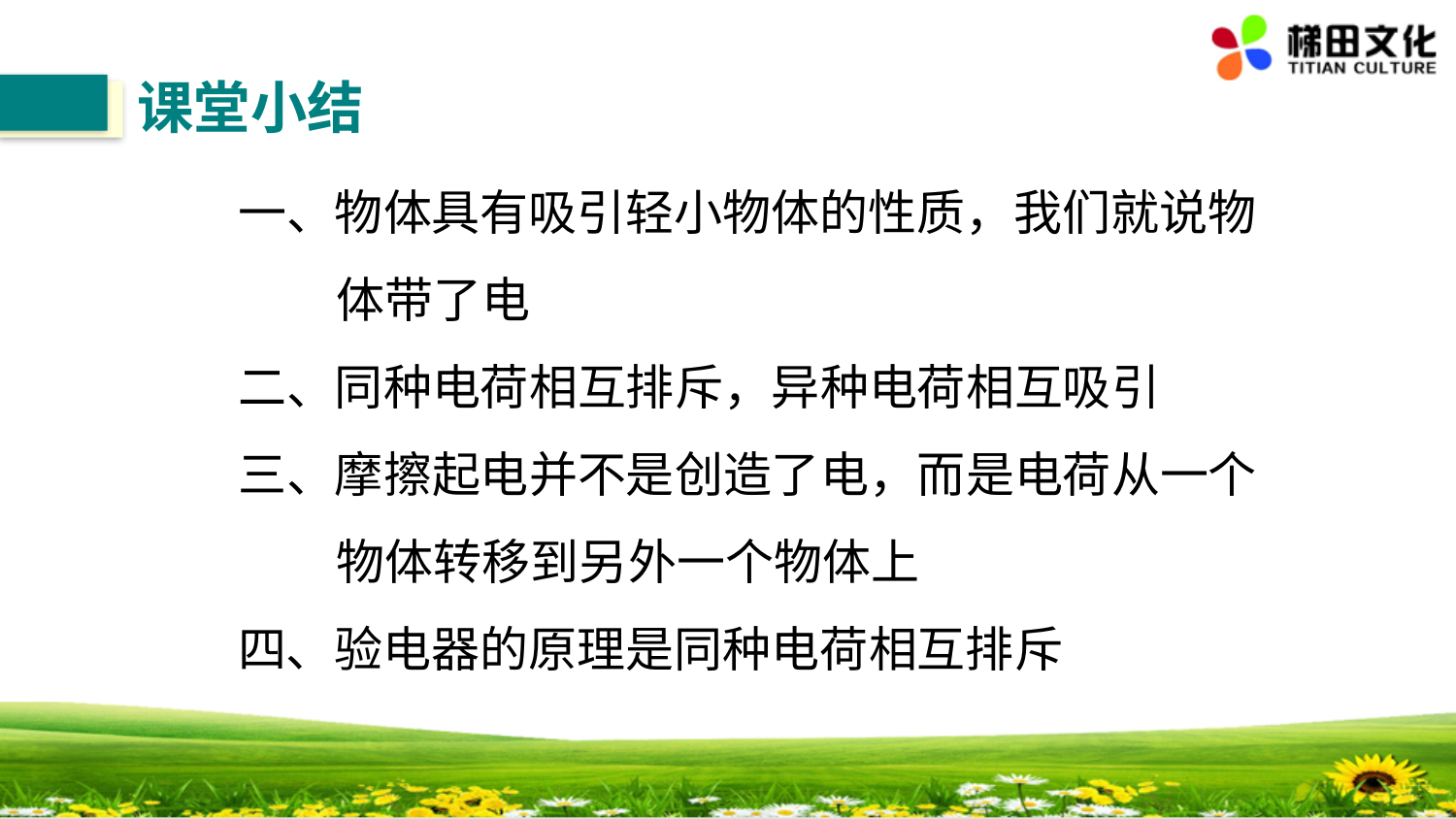

课堂小结

一、物体具有吸引轻小物体的性质，我们就说物
        体带了电
二、同种电荷相互排斥，异种电荷相互吸引
三、摩擦起电并不是创造了电，而是电荷从一个
        物体转移到另外一个物体上
四、验电器的原理是同种电荷相互排斥